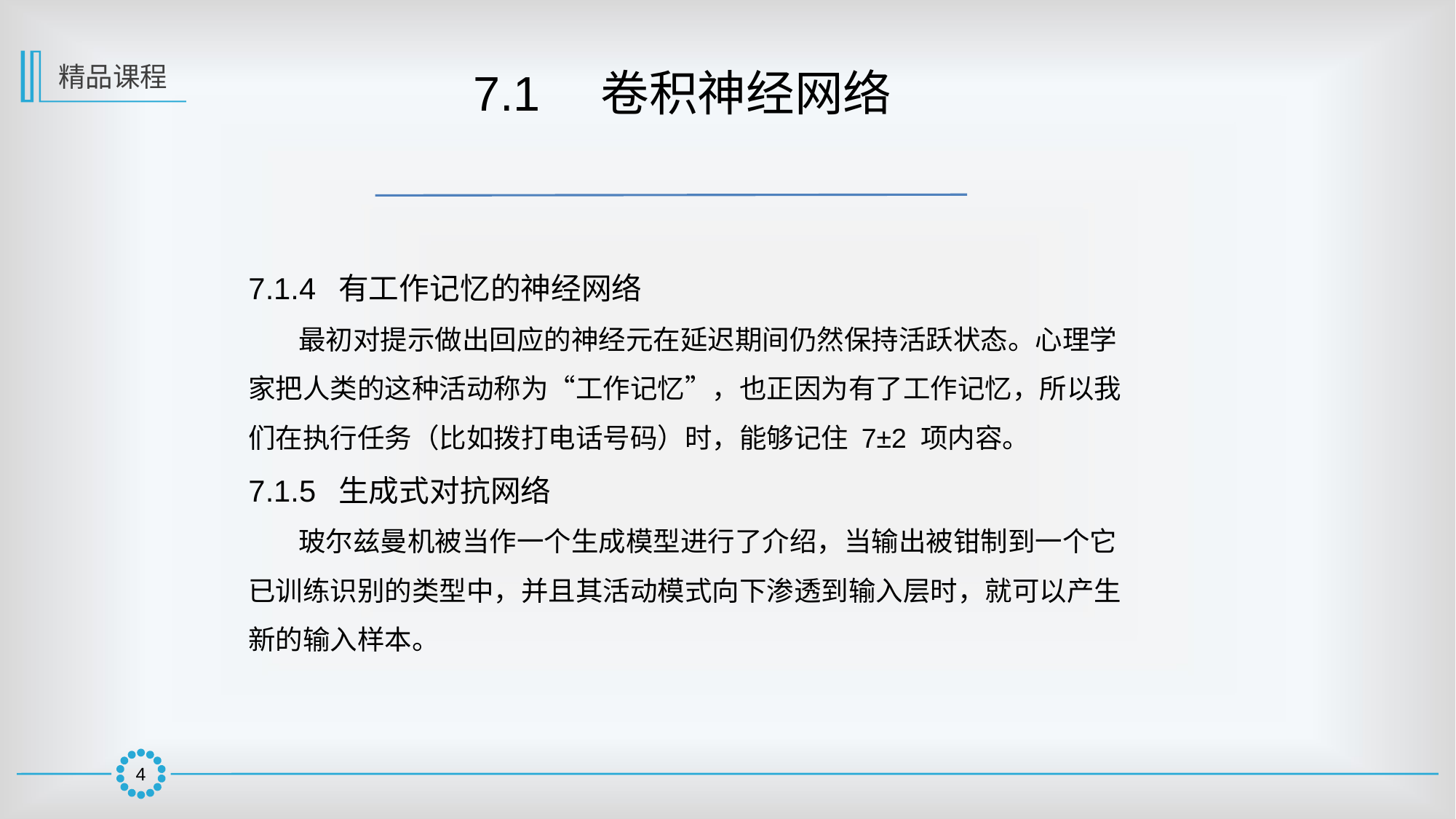

精品课程
 7.1　卷积神经网络

7.1.4 有工作记忆的神经网络
       最初对提示做出回应的神经元在延迟期间仍然保持活跃状态。心理学家把人类的这种活动称为“工作记忆”，也正因为有了工作记忆，所以我们在执行任务（比如拨打电话号码）时，能够记住 7±2 项内容。
7.1.5 生成式对抗网络
       玻尔兹曼机被当作一个生成模型进行了介绍，当输出被钳制到一个它已训练识别的类型中，并且其活动模式向下渗透到输入层时，就可以产生新的输入样本。

4